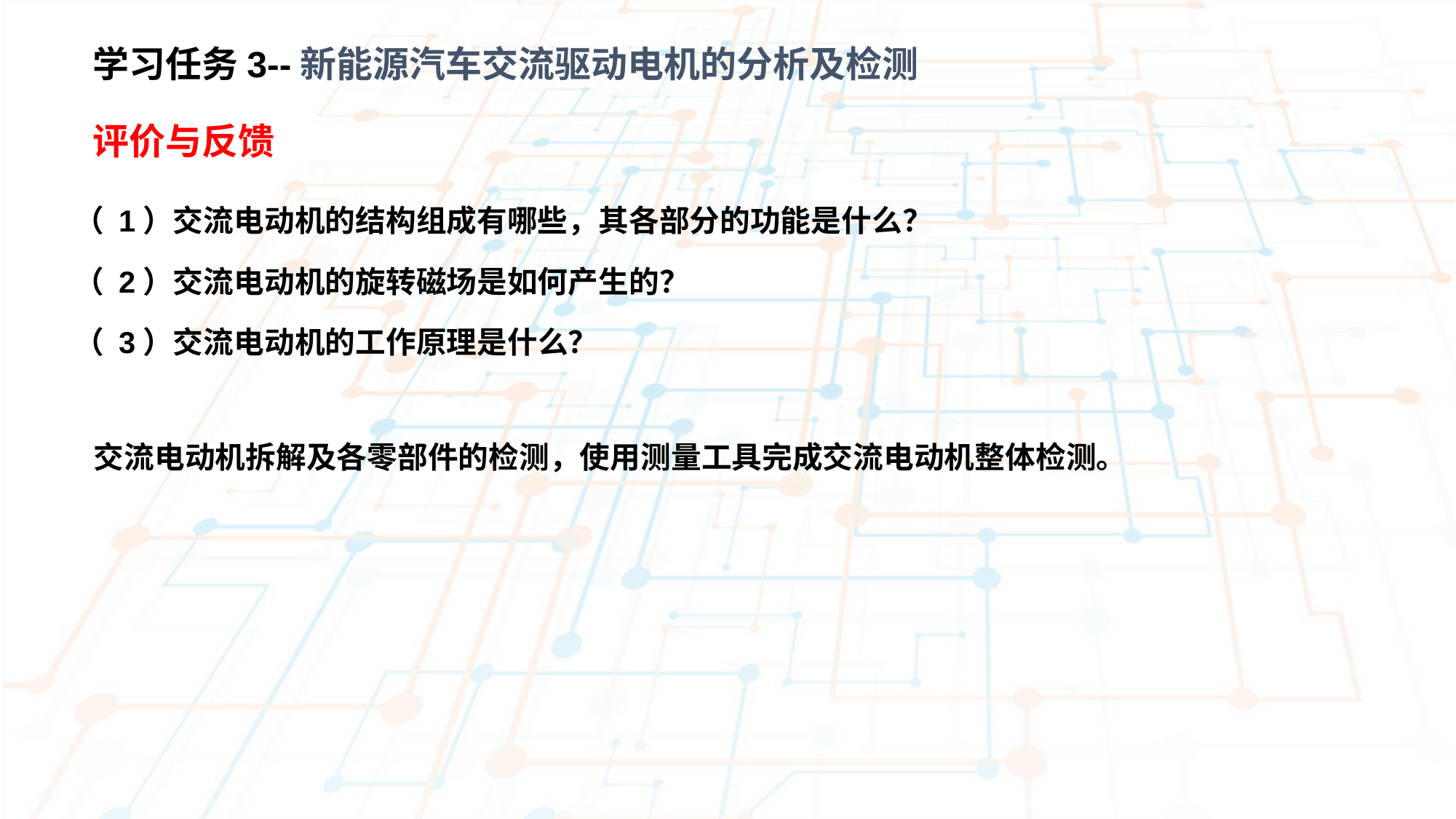

学习任务3--新能源汽车交流驱动电机的分析及检测
评价与反馈

（ 1）交流电动机的结构组成有哪些，其各部分的功能是什么？
（ 2）交流电动机的旋转磁场是如何产生的？
（ 3）交流电动机的工作原理是什么？
交流电动机拆解及各零部件的检测，使用测量工具完成交流电动机整体检测。